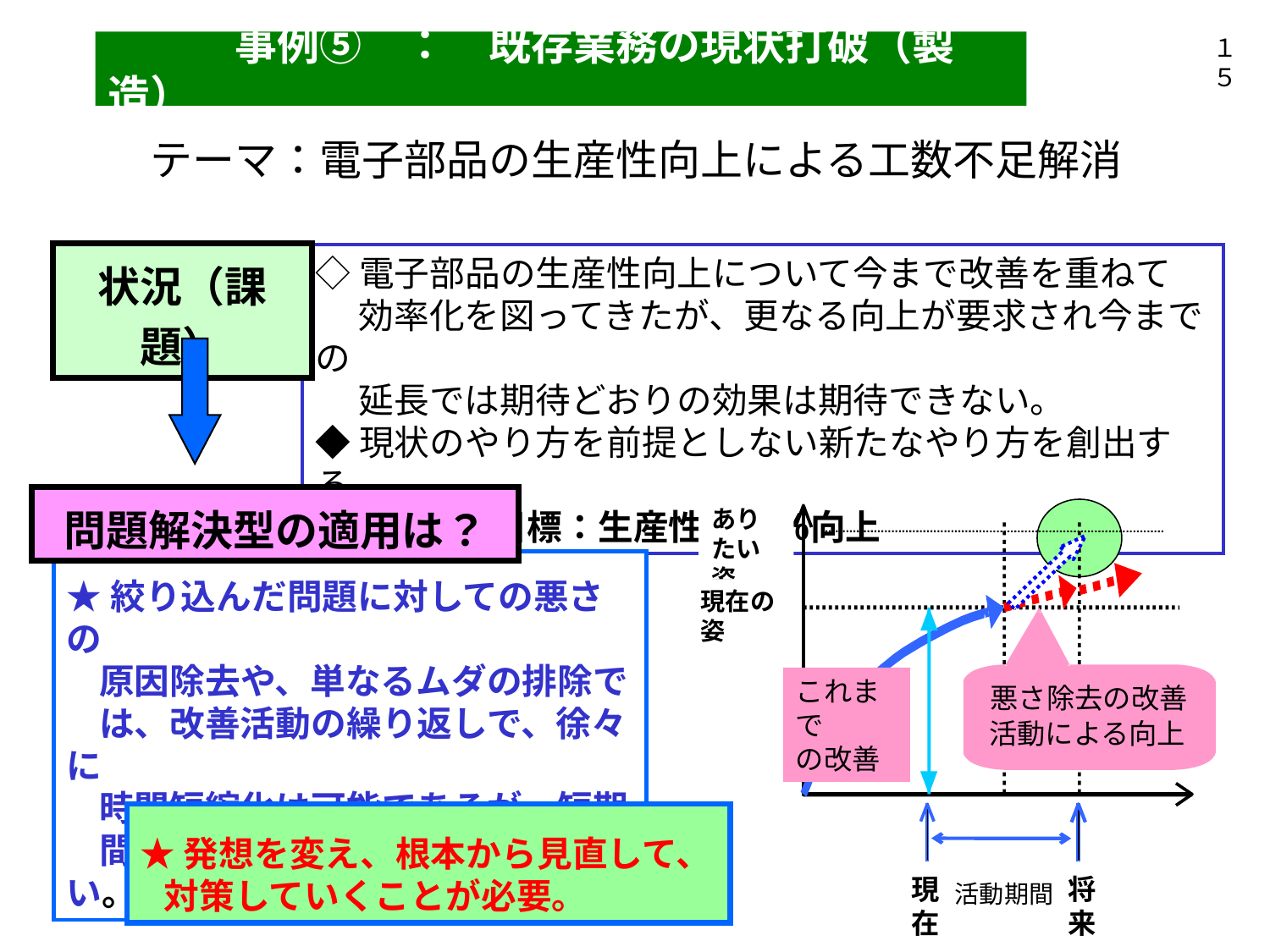

１５
　　　事例⑤　：　既存業務の現状打破（製造）
テーマ：電子部品の生産性向上による工数不足解消
状況（課題）
◇電子部品の生産性向上について今まで改善を重ねて
　 効率化を図ってきたが、更なる向上が要求され今までの
　 延長では期待どおりの効果は期待できない。
◆現状のやり方を前提としない新たなやり方を創出する。
　　　　　目標：生産性３０％向上

問題解決型の適用は？

★絞り込んだ問題に対しての悪さの
   原因除去や、単なるムダの排除で
   は、改善活動の繰り返しで、徐々に
   時間短縮化は可能であるが、短期
   間での大幅な効果は期待できない。
ありたい姿

現在の 姿

これまで
の改善

悪さ除去の改善
活動による向上

現在
将来
活動期間

★発想を変え、根本から見直して、
   対策していくことが必要。